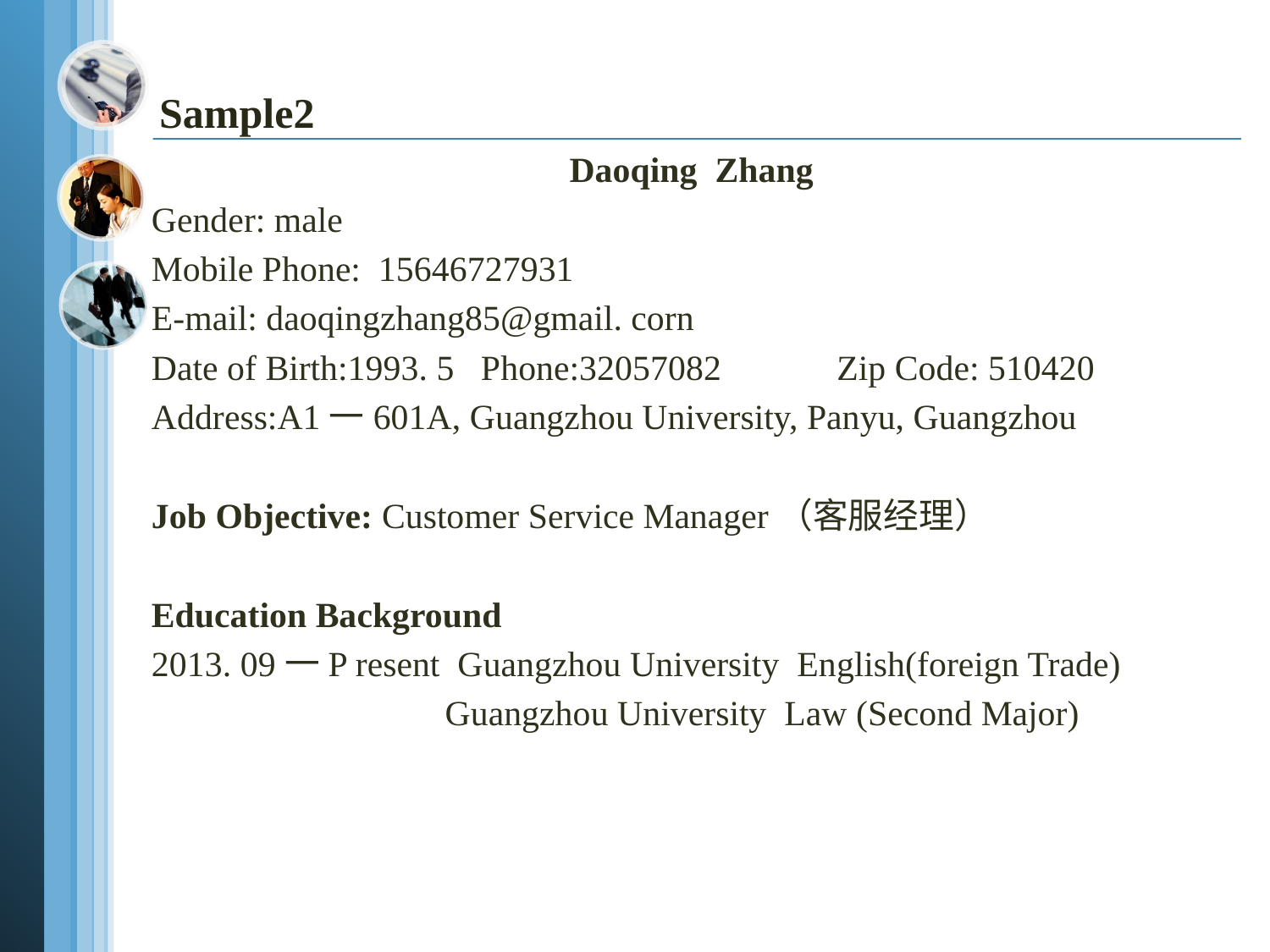

# Sample2
                                               Daoqing  Zhang
Gender: male
Mobile Phone:  15646727931
E-mail: daoqingzhang85@gmail. corn
Date of Birth:1993. 5   Phone:32057082             Zip Code: 510420
Address:A1一601A, Guangzhou University, Panyu, Guangzhou

Job Objective: Customer Service Manager（客服经理）

Education Background
2013. 09一P resent  Guangzhou University  English(foreign Trade)
                                 Guangzhou University  Law (Second Major)